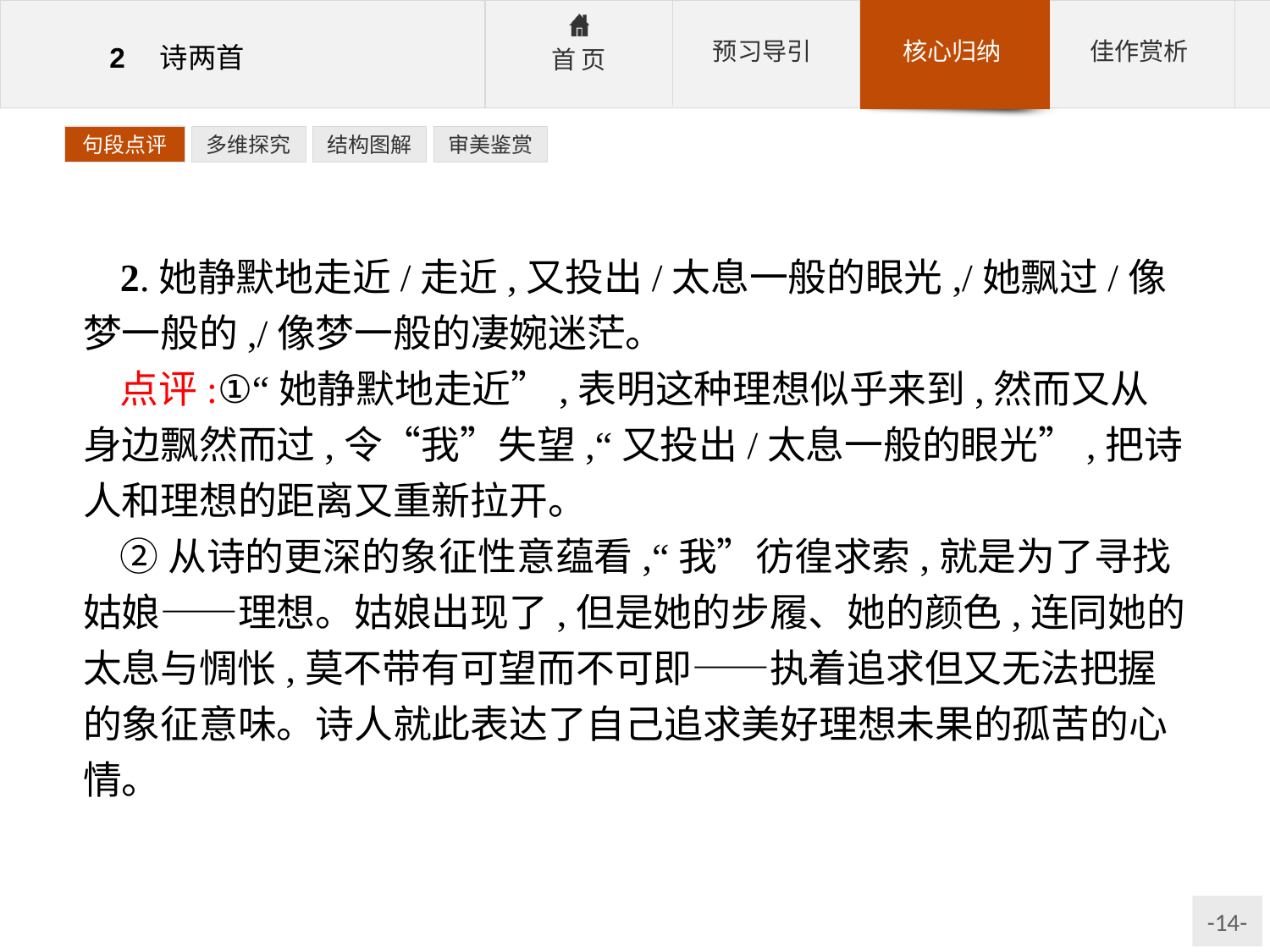

句段点评
多维探究
结构图解
审美鉴赏
2.她静默地走近/走近,又投出/太息一般的眼光,/她飘过/像梦一般的,/像梦一般的凄婉迷茫。
点评:①“她静默地走近”,表明这种理想似乎来到,然而又从身边飘然而过,令“我”失望,“又投出/太息一般的眼光”,把诗人和理想的距离又重新拉开。
②从诗的更深的象征性意蕴看,“我”彷徨求索,就是为了寻找姑娘——理想。姑娘出现了,但是她的步履、她的颜色,连同她的太息与惆怅,莫不带有可望而不可即——执着追求但又无法把握的象征意味。诗人就此表达了自己追求美好理想未果的孤苦的心情。